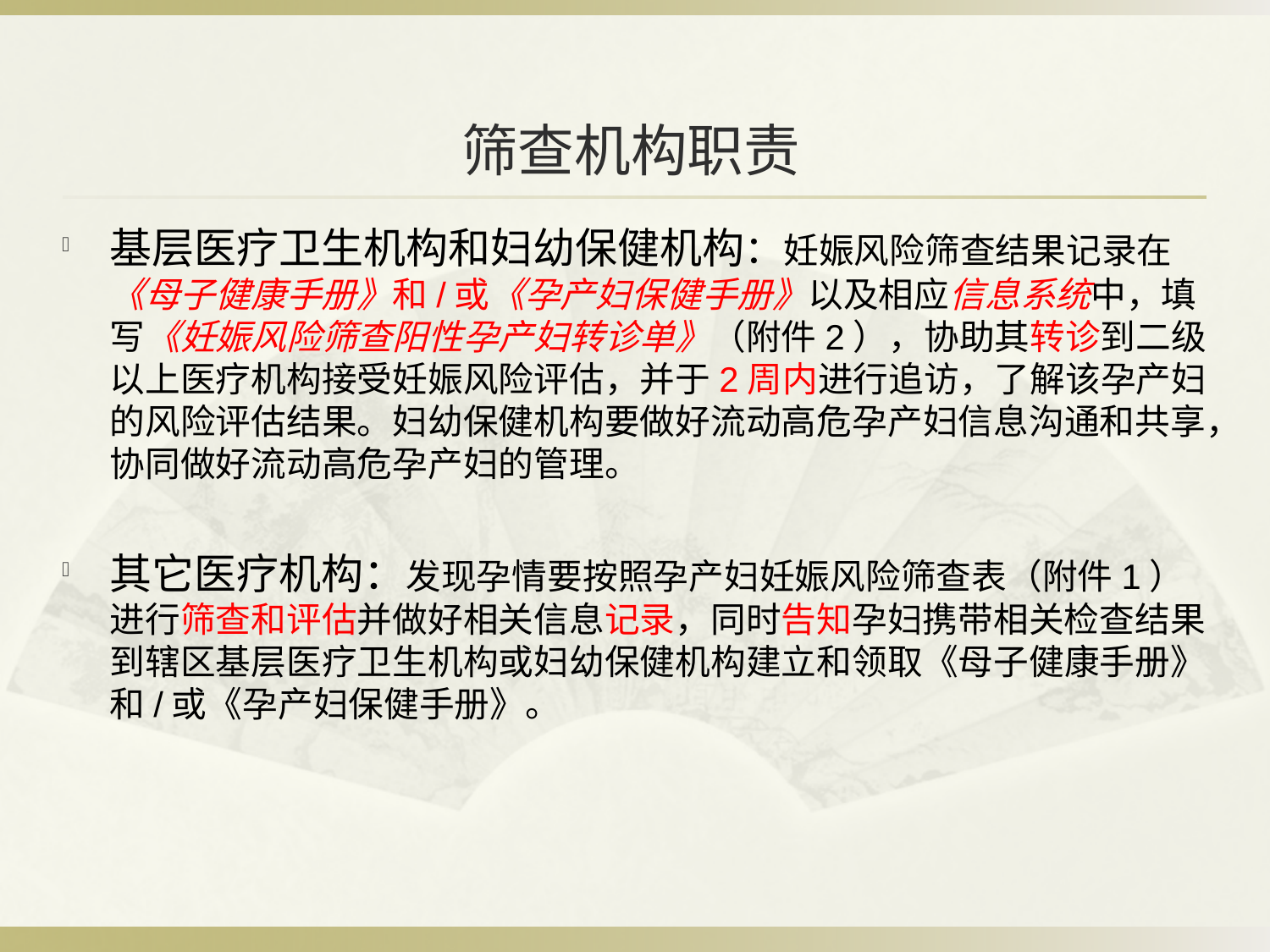

# 筛查机构职责

基层医疗卫生机构和妇幼保健机构：妊娠风险筛查结果记录在《母子健康手册》和/或《孕产妇保健手册》以及相应信息系统中，填写《妊娠风险筛查阳性孕产妇转诊单》（附件2），协助其转诊到二级以上医疗机构接受妊娠风险评估，并于2周内进行追访，了解该孕产妇的风险评估结果。妇幼保健机构要做好流动高危孕产妇信息沟通和共享，协同做好流动高危孕产妇的管理。

其它医疗机构：发现孕情要按照孕产妇妊娠风险筛查表（附件1）进行筛查和评估并做好相关信息记录，同时告知孕妇携带相关检查结果到辖区基层医疗卫生机构或妇幼保健机构建立和领取《母子健康手册》和/或《孕产妇保健手册》。